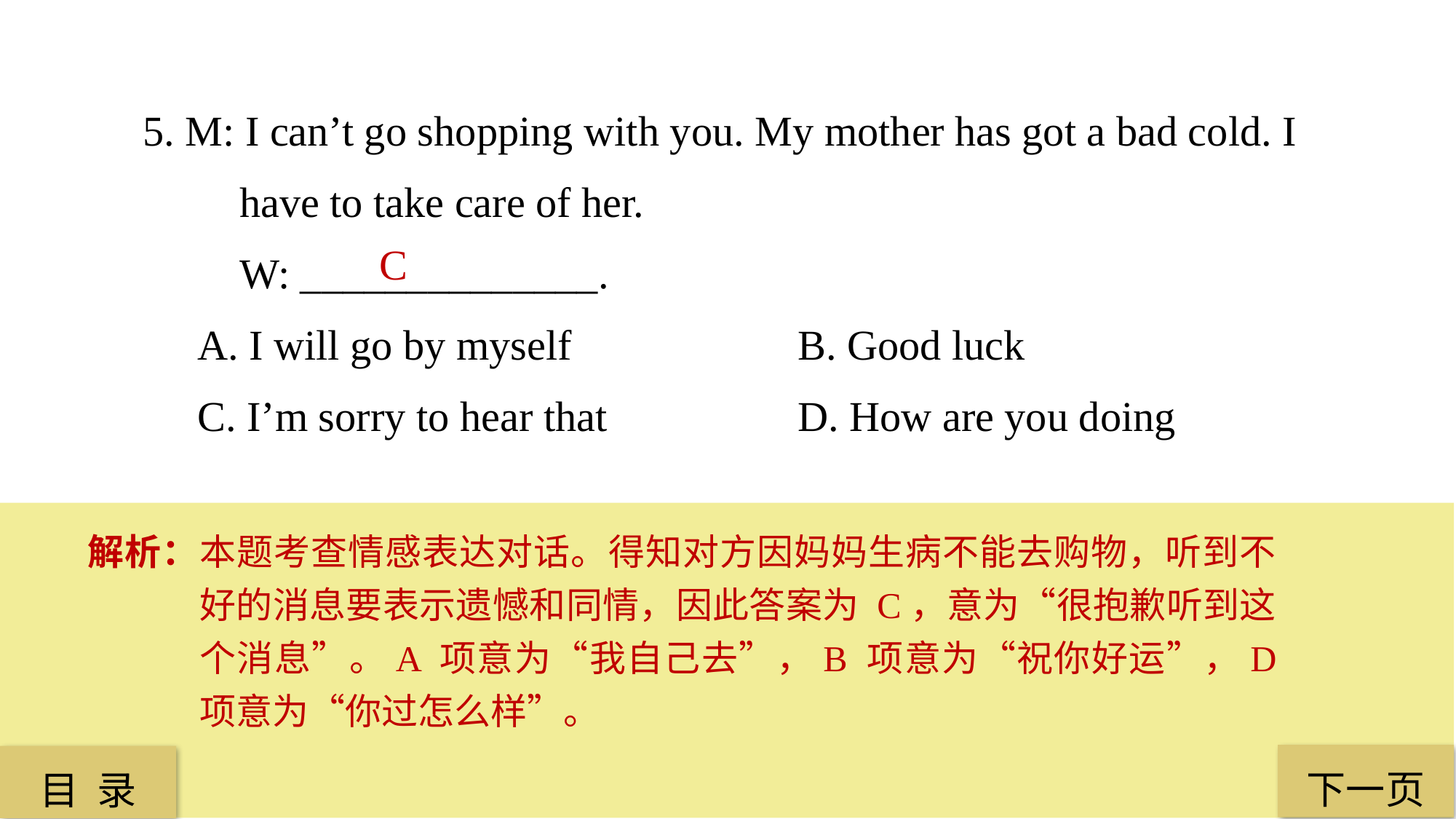

5. M: I can’t go shopping with you. My mother has got a bad cold. I
    have to take care of her.
    W: ______________.
A. I will go by myself 		B. Good luck
C. I’m sorry to hear that 		D. How are you doing
 C
解析：本题考查情感表达对话。得知对方因妈妈生病不能去购物，听到不好的消息要表示遗憾和同情，因此答案为 C，意为“很抱歉听到这个消息”。A 项意为“我自己去”，B 项意为“祝你好运”，D 项意为“你过怎么样”。